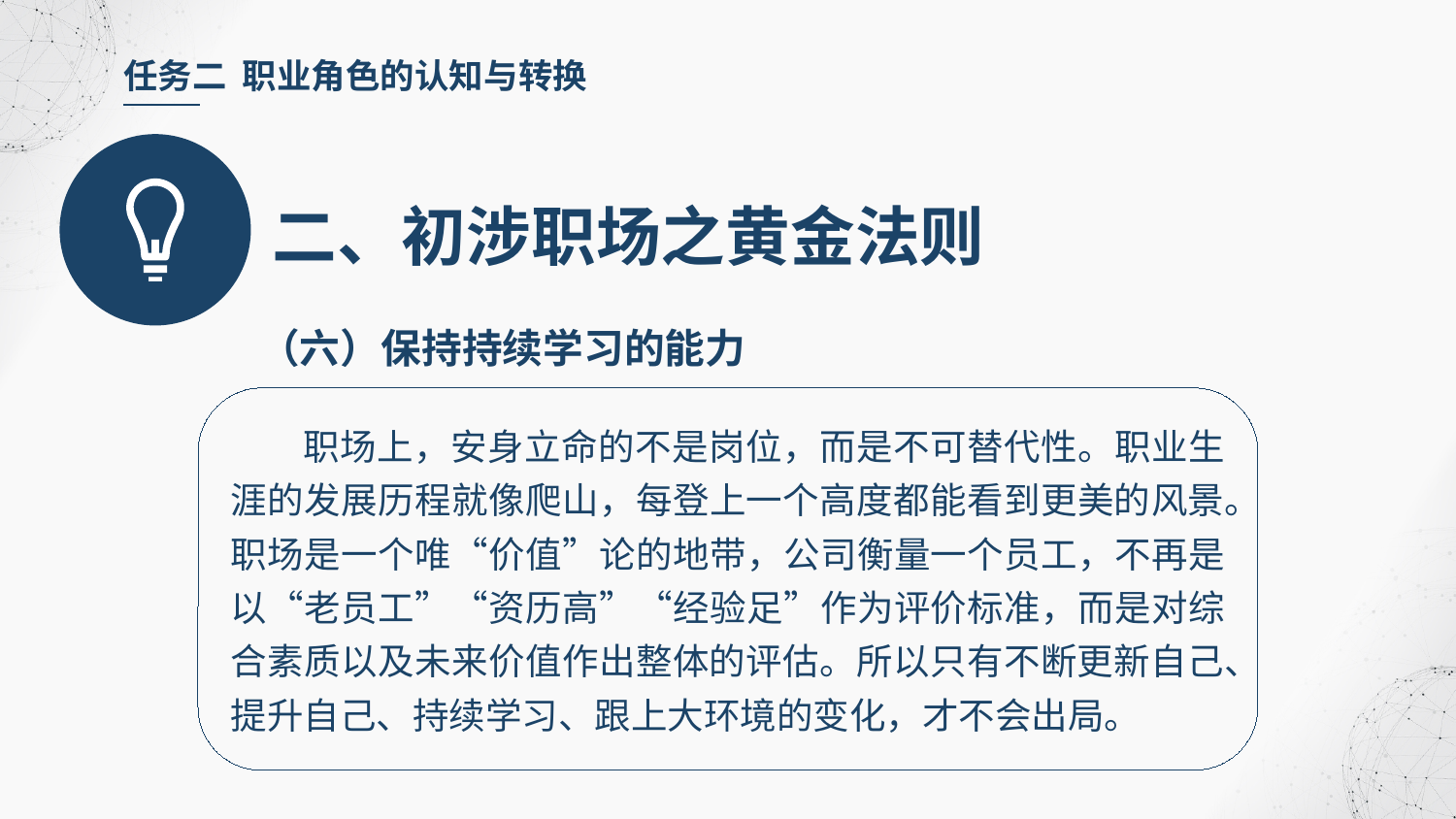

任务二  职业角色的认知与转换

二、初涉职场之黄金法则
（六）保持持续学习的能力
职场上，安身立命的不是岗位，而是不可替代性。职业生涯的发展历程就像爬山，每登上一个高度都能看到更美的风景。职场是一个唯“价值”论的地带，公司衡量一个员工，不再是以“老员工”“资历高”“经验足”作为评价标准，而是对综合素质以及未来价值作出整体的评估。所以只有不断更新自己、提升自己、持续学习、跟上大环境的变化，才不会出局。